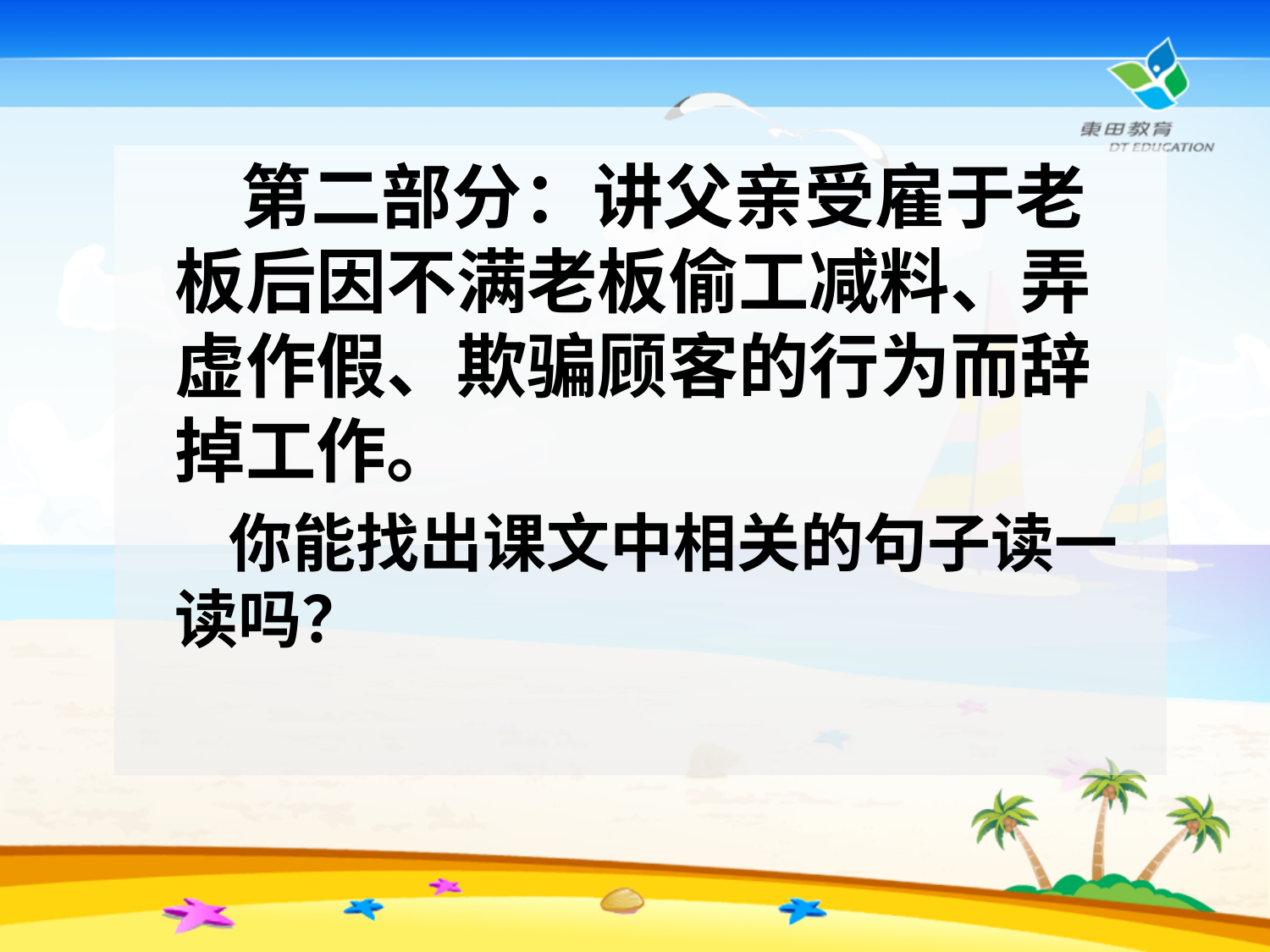

第二部分：讲父亲受雇于老板后因不满老板偷工减料、弄虚作假、欺骗顾客的行为而辞掉工作。
      你能找出课文中相关的句子读一读吗？